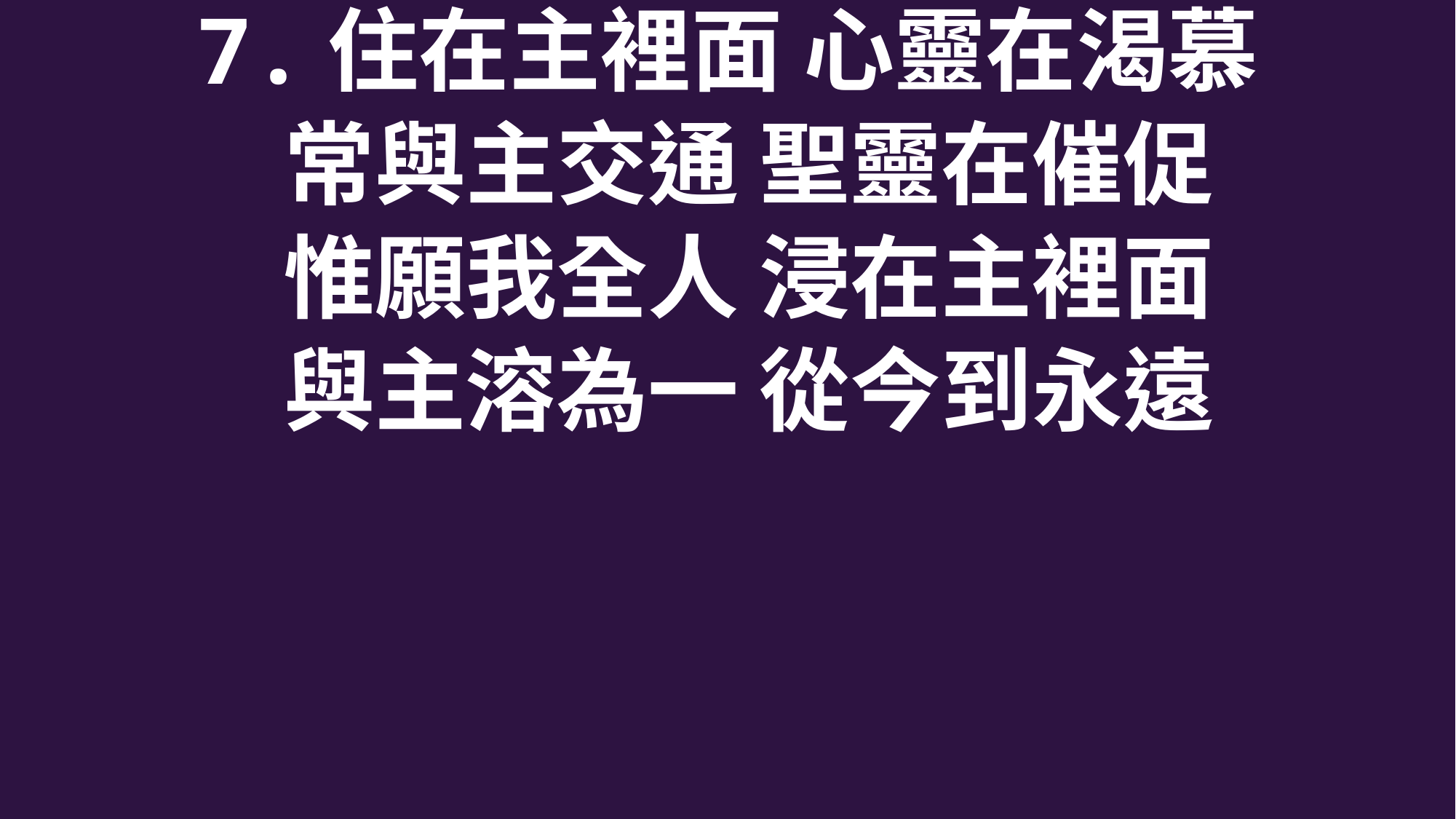

7.住在主裡面 心靈在渴慕
 常與主交通 聖靈在催促
 惟願我全人 浸在主裡面
 與主溶為一 從今到永遠